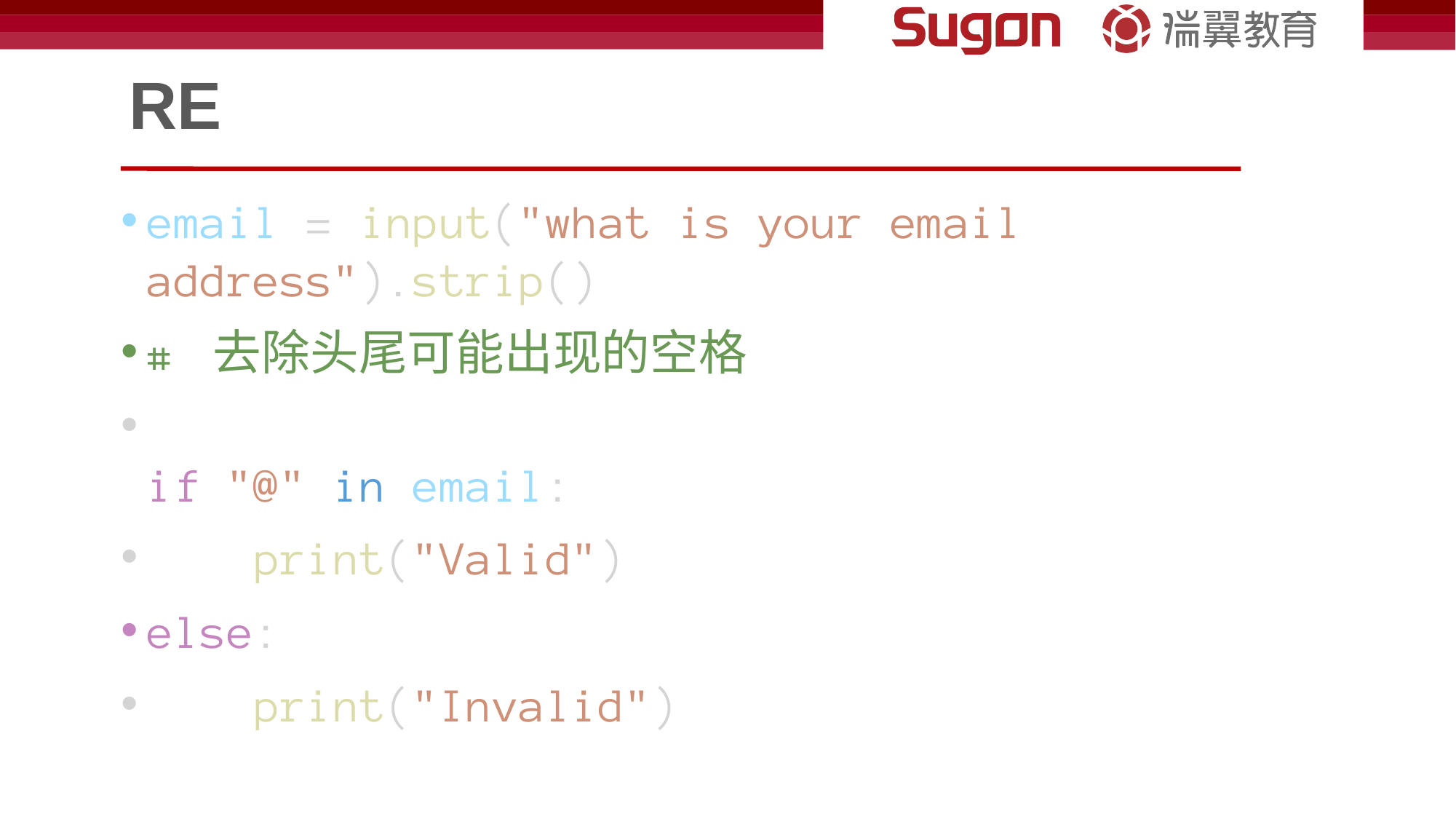

# RE
email = input("what is your email address").strip()
# 去除头尾可能出现的空格
if "@" in email:
    print("Valid")
else:
    print("Invalid")